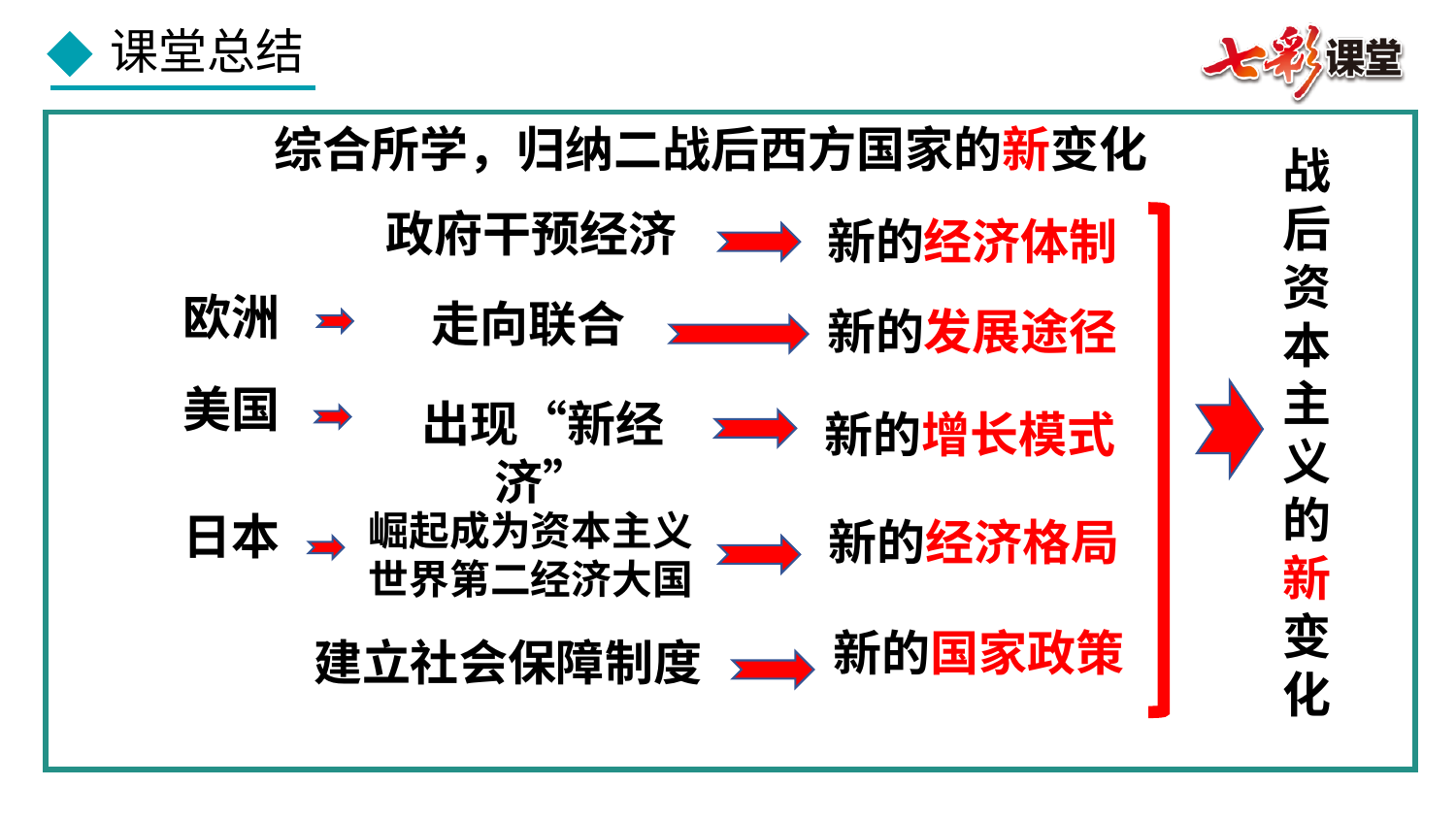

综合所学，归纳二战后西方国家的新变化
战后资本主义的
新变化
政府干预经济
新的经济体制

欧洲
走向联合
新的发展途径

美国

出现“新经济”
新的增长模式

日本
崛起成为资本主义世界第二经济大国
新的经济格局

新的国家政策
建立社会保障制度